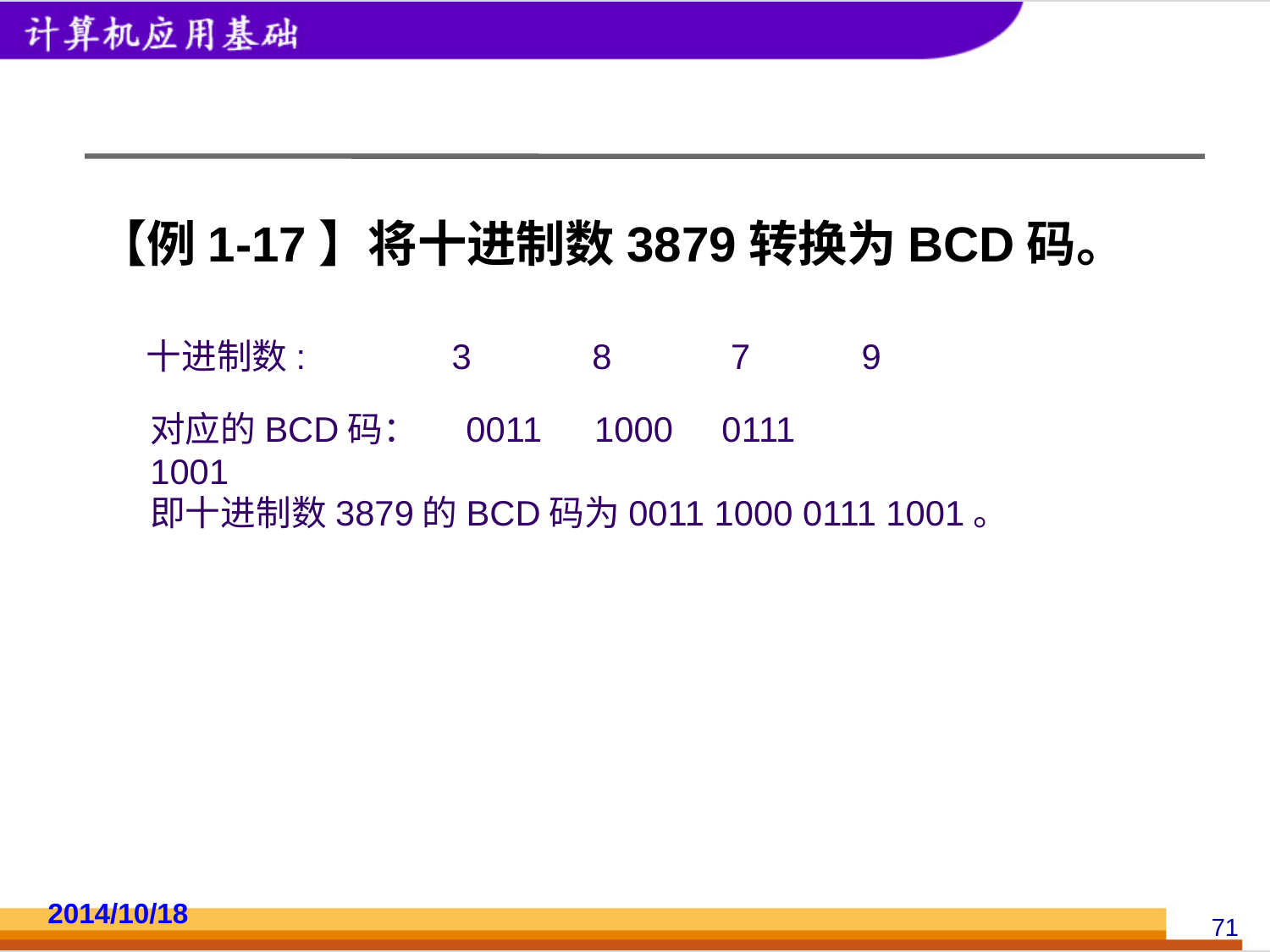

#
【例1-17】将十进制数3879转换为BCD码。
 十进制数:               3 　　   8　　    7　　   9
对应的BCD码：     0011　1000     0111　   1001
即十进制数3879的BCD码为0011 1000 0111 1001。
2014/10/18